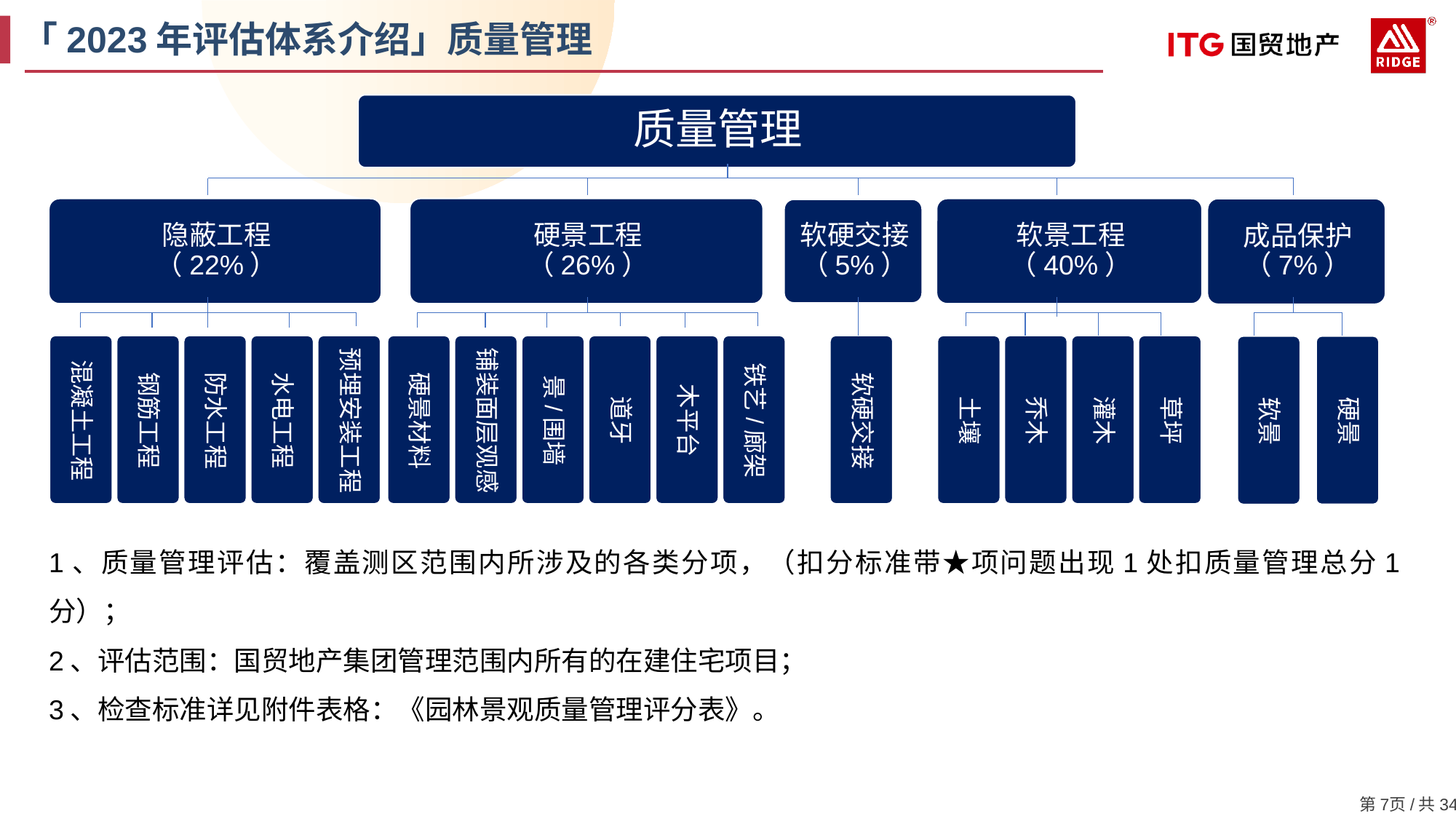

「2023年评估体系介绍」质量管理
质量管理
隐蔽工程
（22%）
混凝土工程
钢筋工程
防水工程
水电工程
预埋安装工程
硬景工程
（26%）
硬景材料
铺装面层观感
景/围墙
道牙
木平台
铁艺/廊架
软硬交接（5%）
软硬交接
软景工程
（40%）
土壤
乔木
灌木
草坪
成品保护（7%）
软景
硬景
1、质量管理评估：覆盖测区范围内所涉及的各类分项，（扣分标准带★项问题出现1处扣质量管理总分1分）；
2、评估范围：国贸地产集团管理范围内所有的在建住宅项目；
3、检查标准详见附件表格：《园林景观质量管理评分表》。